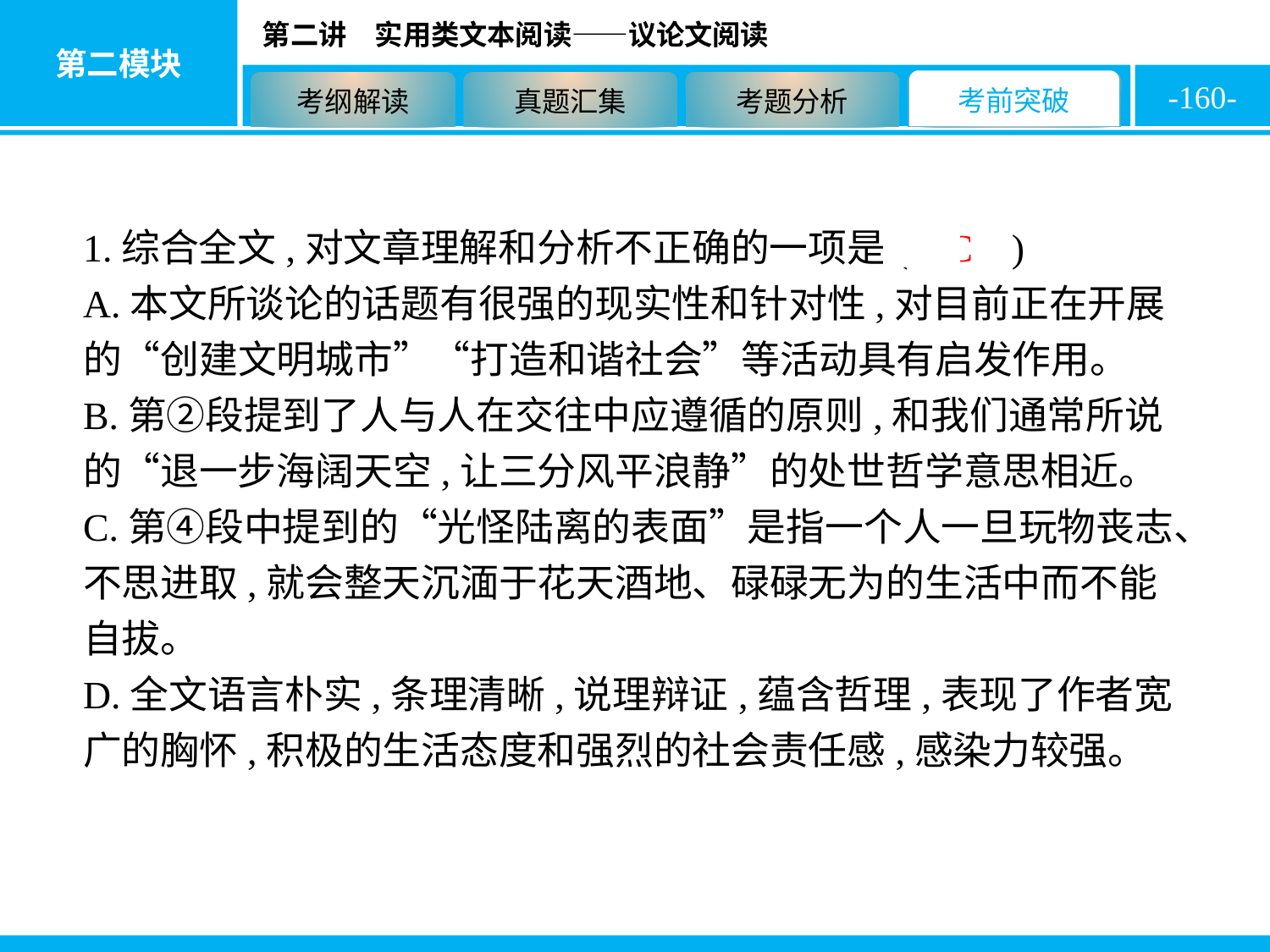

-160-
1.综合全文,对文章理解和分析不正确的一项是(    C    )
A.本文所谈论的话题有很强的现实性和针对性,对目前正在开展的“创建文明城市”“打造和谐社会”等活动具有启发作用。
B.第②段提到了人与人在交往中应遵循的原则,和我们通常所说的“退一步海阔天空,让三分风平浪静”的处世哲学意思相近。
C.第④段中提到的“光怪陆离的表面”是指一个人一旦玩物丧志、不思进取,就会整天沉湎于花天酒地、碌碌无为的生活中而不能自拔。
D.全文语言朴实,条理清晰,说理辩证,蕴含哲理,表现了作者宽广的胸怀,积极的生活态度和强烈的社会责任感,感染力较强。